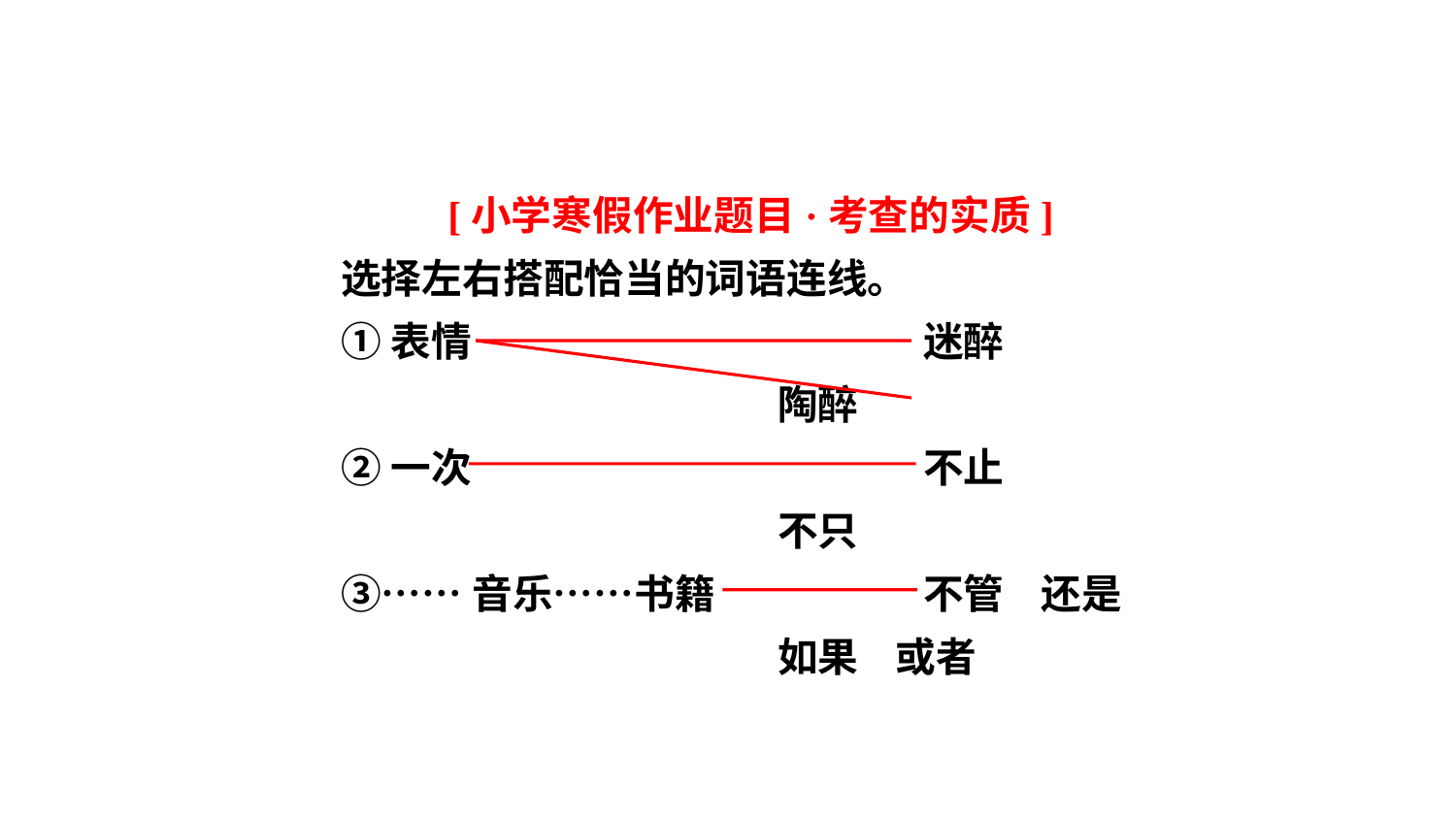

[小学寒假作业题目·考查的实质]
选择左右搭配恰当的词语连线。
①表情                    		迷醉
                              		陶醉
②一次                    		不止
                              		不只
③……音乐……书籍        	不管    还是
                              		如果    或者